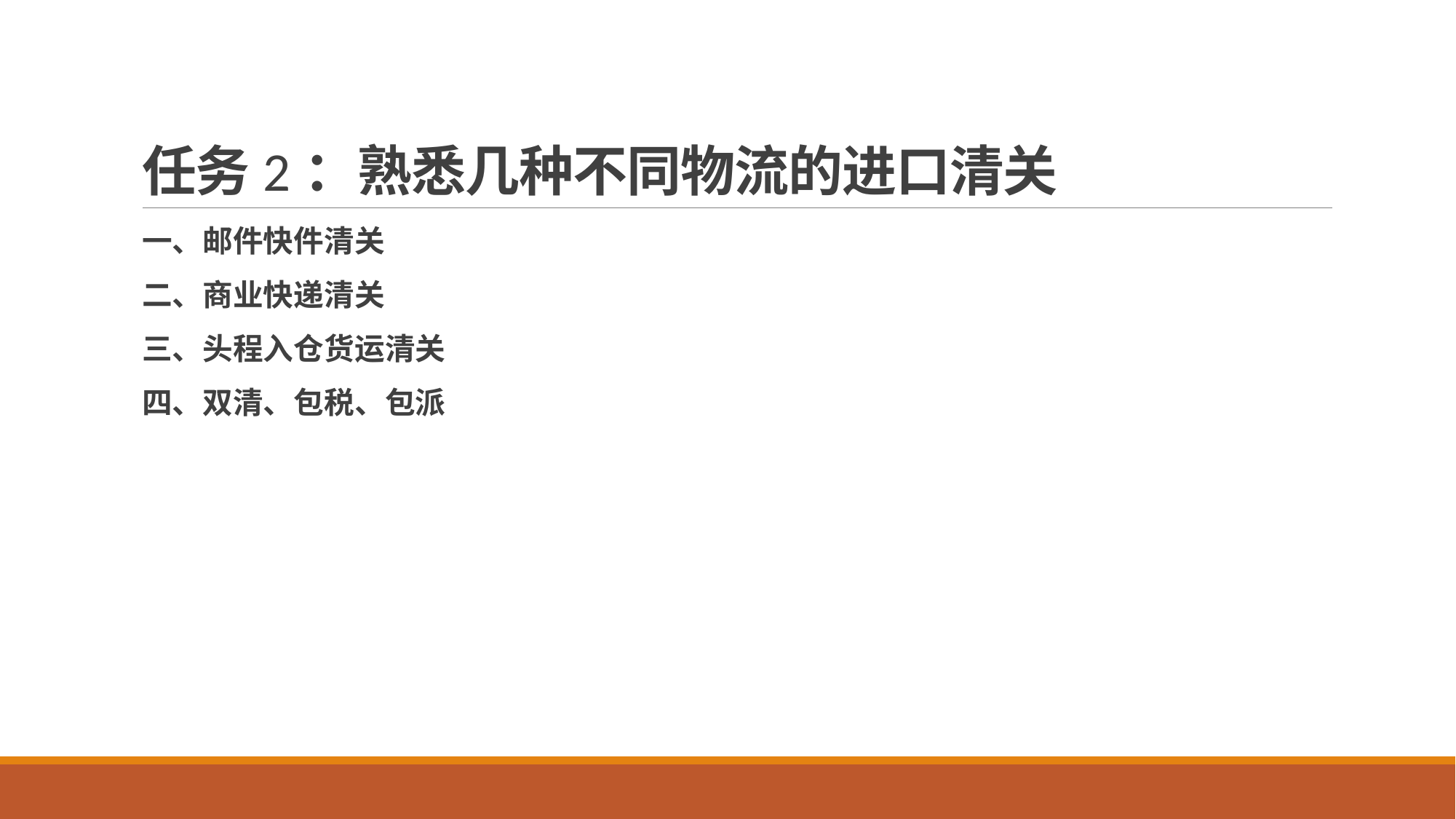

# 任务2：熟悉几种不同物流的进口清关
一、邮件快件清关
二、商业快递清关
三、头程入仓货运清关
四、双清、包税、包派